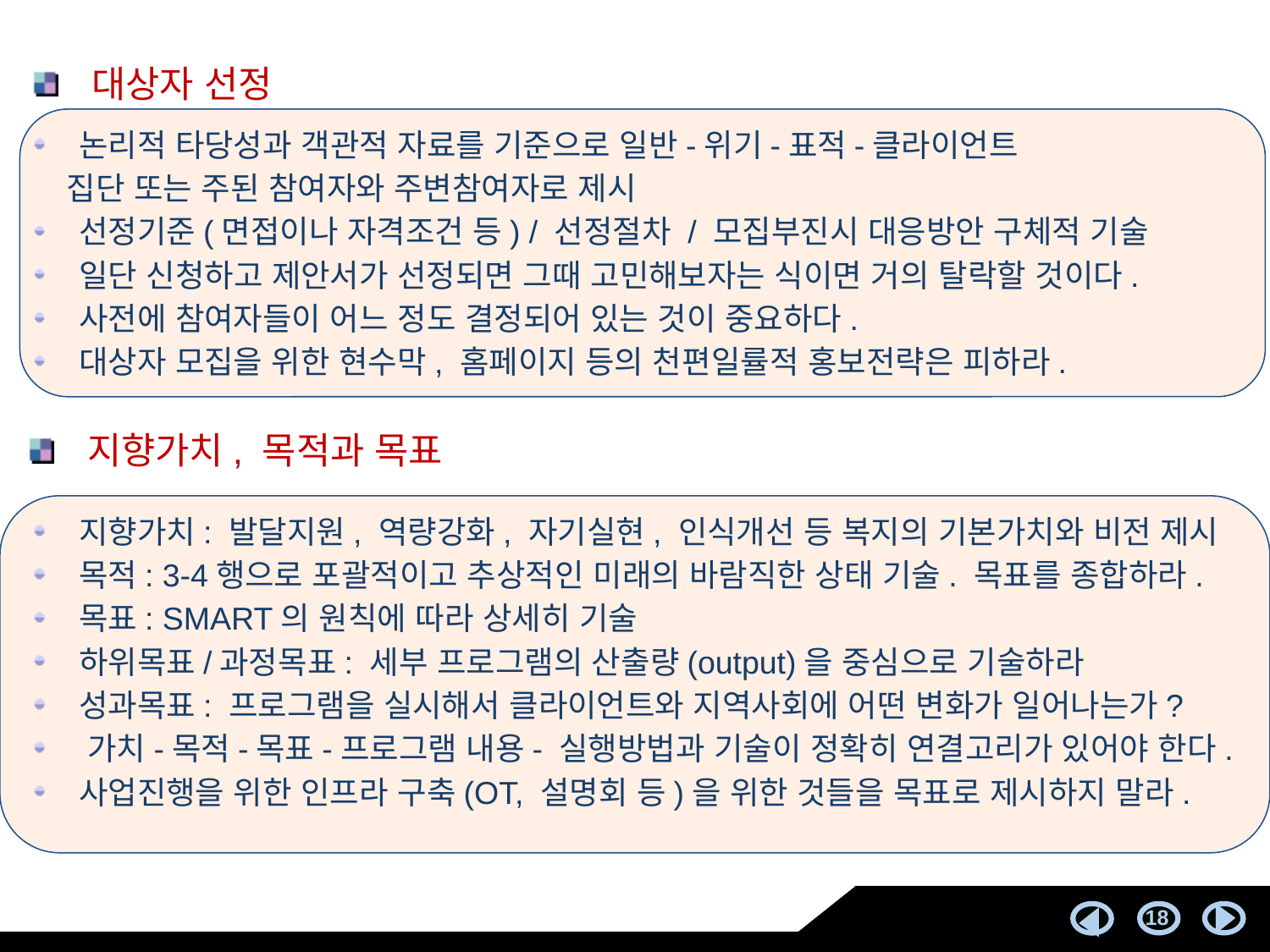

대상자 선정

 논리적 타당성과 객관적 자료를 기준으로 일반-위기-표적-클라이언트
   집단 또는 주된 참여자와 주변참여자로 제시
 선정기준(면접이나 자격조건 등) / 선정절차 / 모집부진시 대응방안 구체적 기술
 일단 신청하고 제안서가 선정되면 그때 고민해보자는 식이면 거의 탈락할 것이다.
 사전에 참여자들이 어느 정도 결정되어 있는 것이 중요하다.
 대상자 모집을 위한 현수막, 홈페이지 등의 천편일률적 홍보전략은 피하라.
  지향가치, 목적과 목표

 지향가치: 발달지원, 역량강화, 자기실현, 인식개선 등 복지의 기본가치와 비전 제시
 목적: 3-4행으로 포괄적이고 추상적인 미래의 바람직한 상태 기술. 목표를 종합하라.
 목표: SMART의 원칙에 따라 상세히 기술
 하위목표/과정목표: 세부 프로그램의 산출량(output)을 중심으로 기술하라
 성과목표: 프로그램을 실시해서 클라이언트와 지역사회에 어떤 변화가 일어나는가?
  가치-목적-목표-프로그램 내용- 실행방법과 기술이 정확히 연결고리가 있어야 한다.
 사업진행을 위한 인프라 구축(OT, 설명회 등)을 위한 것들을 목표로 제시하지 말라.